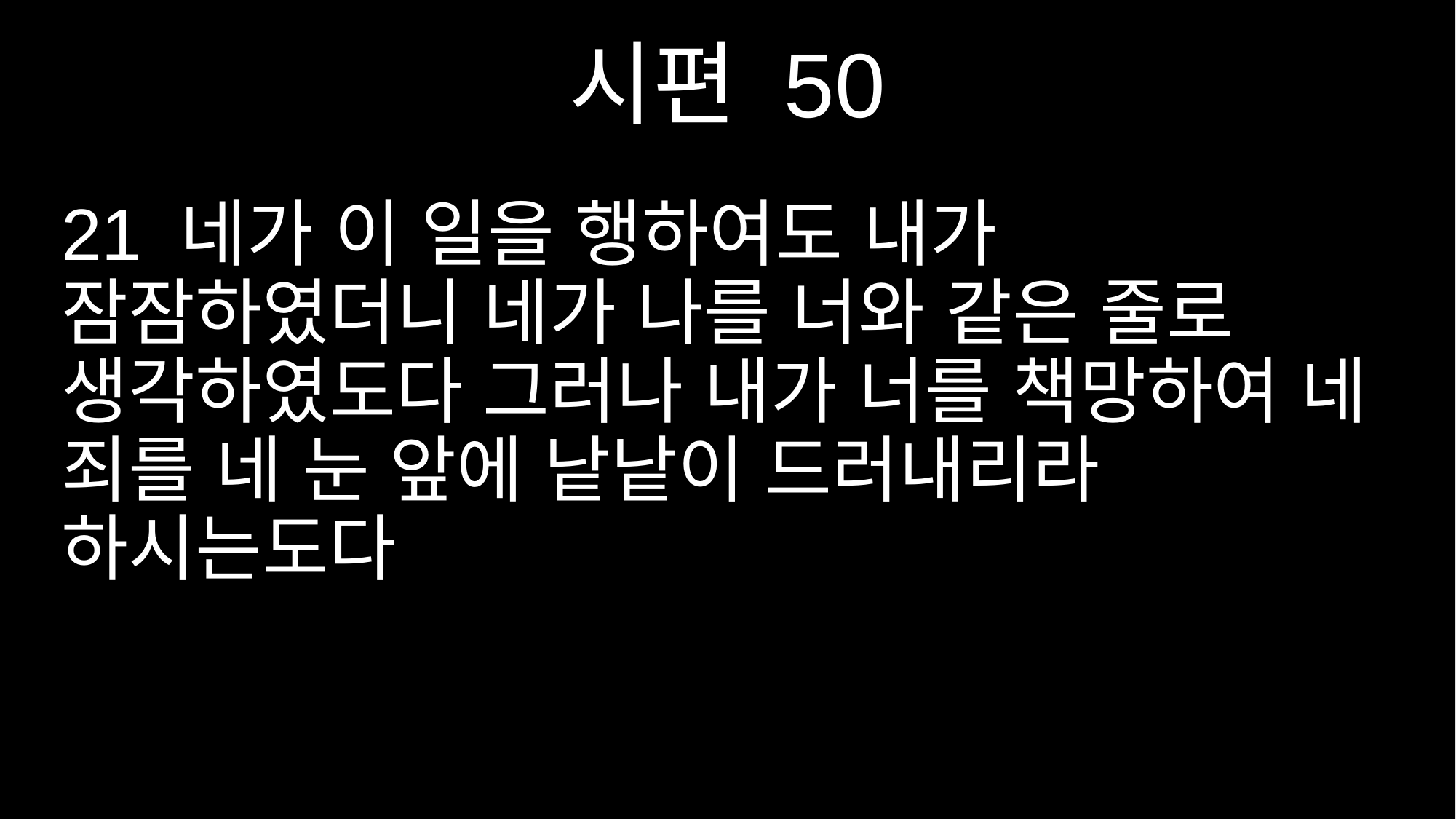

시편 50
21 네가 이 일을 행하여도 내가 잠잠하였더니 네가 나를 너와 같은 줄로 생각하였도다 그러나 내가 너를 책망하여 네 죄를 네 눈 앞에 낱낱이 드러내리라 하시는도다